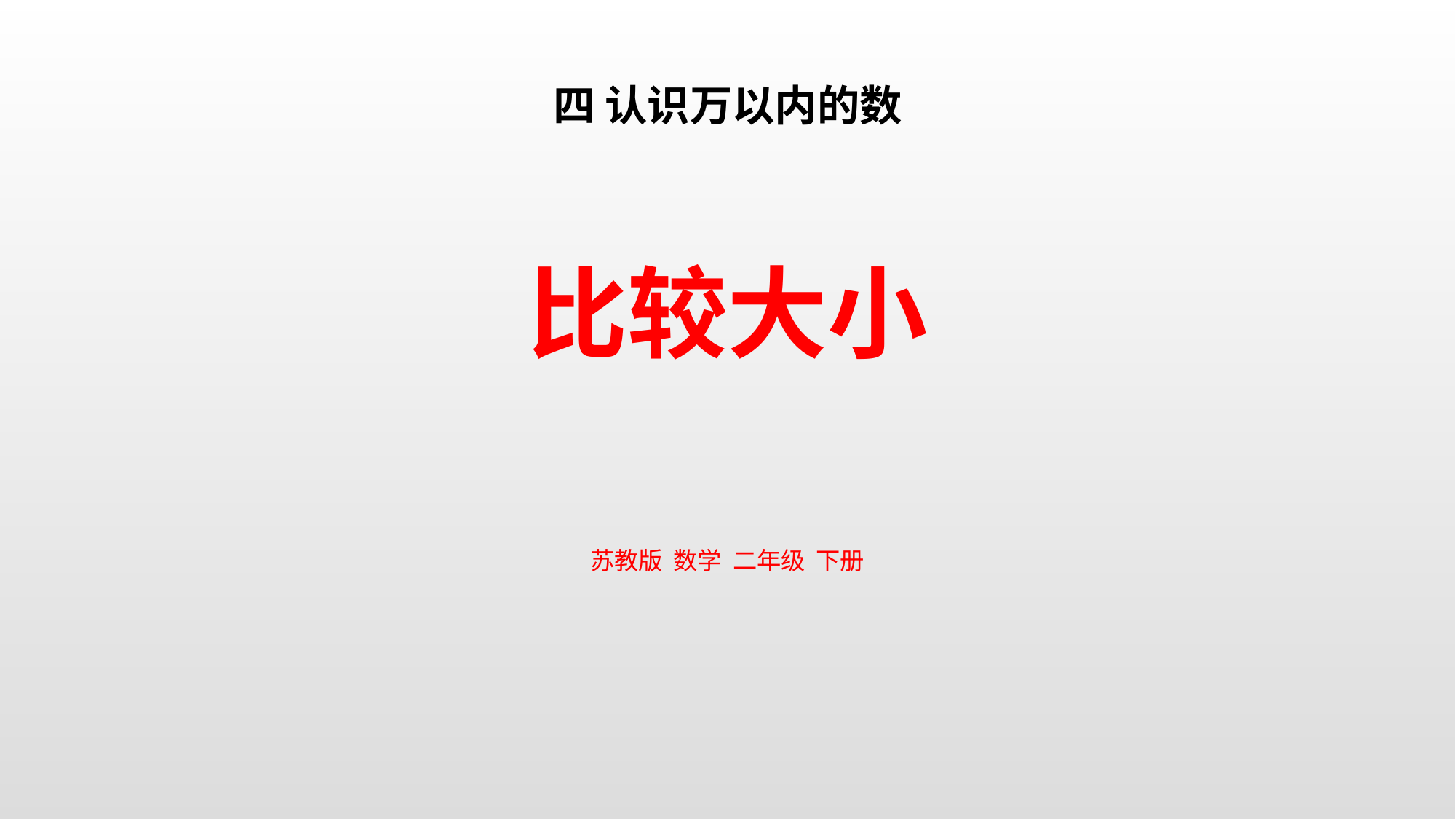

四 认识万以内的数
比较大小
苏教版  数学  二年级  下册